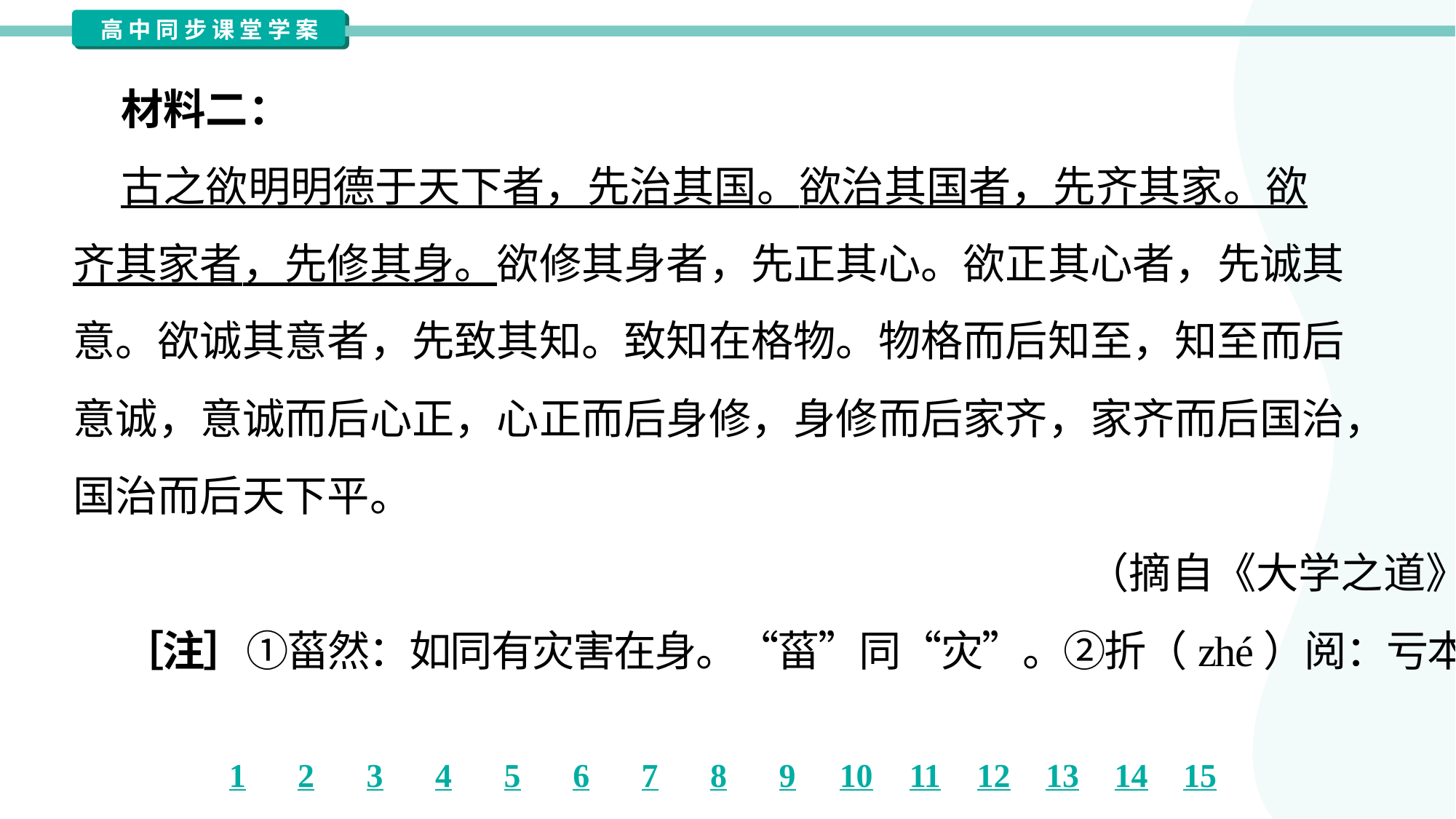

材料二：
    古之欲明明德于天下者，先治其国。欲治其国者，先齐其家。欲
齐其家者，先修其身。欲修其身者，先正其心。欲正其心者，先诚其
意。欲诚其意者，先致其知。致知在格物。物格而后知至，知至而后
意诚，意诚而后心正，心正而后身修，身修而后家齐，家齐而后国治，
国治而后天下平。
（摘自《大学之道》）
    ［注］①菑然：如同有灾害在身。“菑”同“灾”。②折（zhé）阅：亏本。